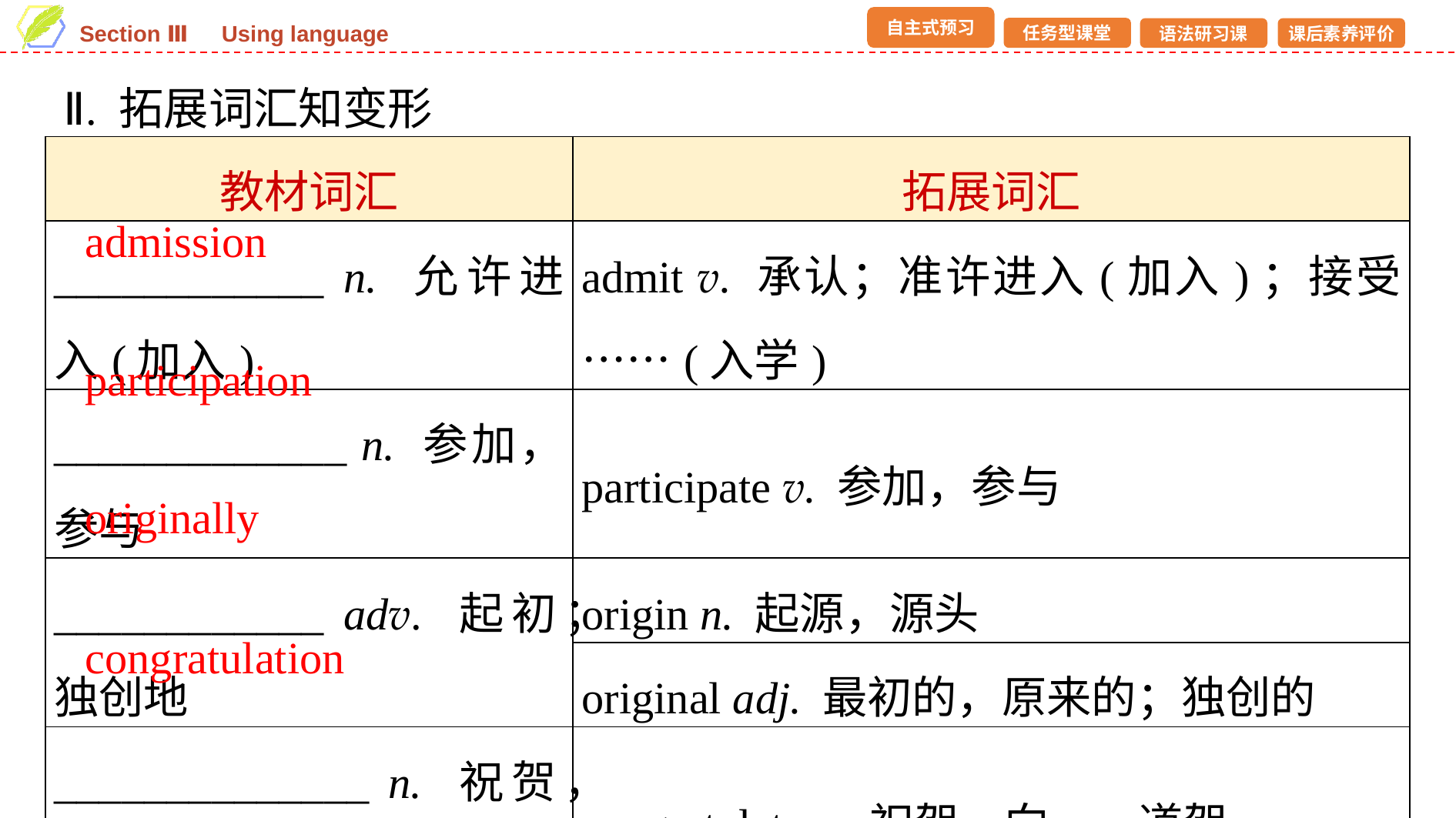

Ⅱ. 拓展词汇知变形
| 教材词汇 | 拓展词汇 |
| --- | --- |
| \_\_\_\_\_\_\_\_\_\_\_\_ n. 允许进入(加入) | admit v. 承认；准许进入(加入)；接受……(入学) |
| \_\_\_\_\_\_\_\_\_\_\_\_\_ n. 参加，参与 | participate v. 参加，参与 |
| \_\_\_\_\_\_\_\_\_\_\_\_ adv. 起初；独创地 | origin n. 起源，源头 |
|  | original adj. 最初的，原来的；独创的 |
| \_\_\_\_\_\_\_\_\_\_\_\_\_\_ n. 祝贺，道贺 | congratulate v. 祝贺，向……道贺 |
admission
participation
originally
congratulation